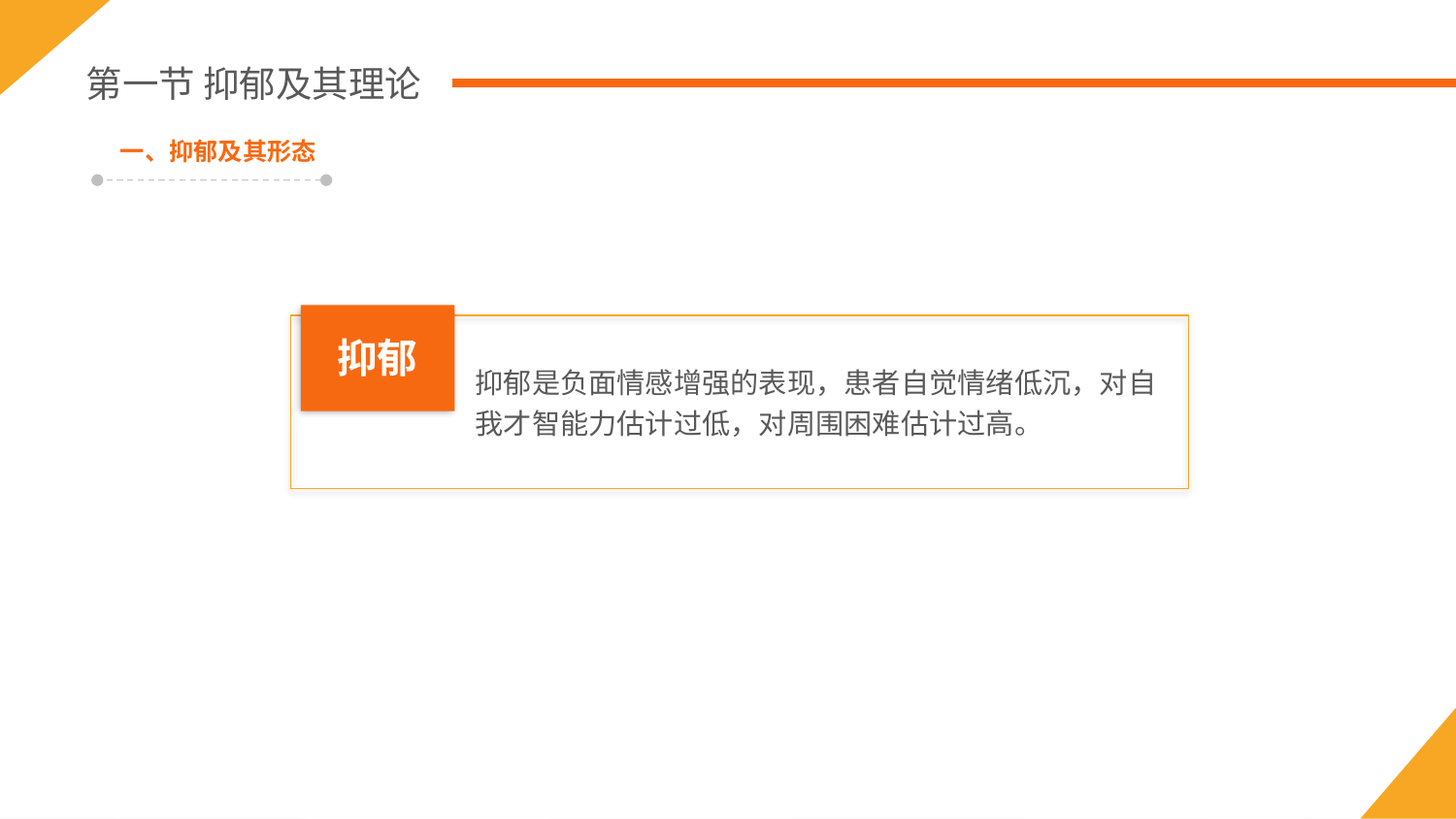

第一节 抑郁及其理论
一、抑郁及其形态

抑郁是负面情感增强的表现，患者自觉情绪低沉，对自我才智能力估计过低，对周围困难估计过高。
抑郁